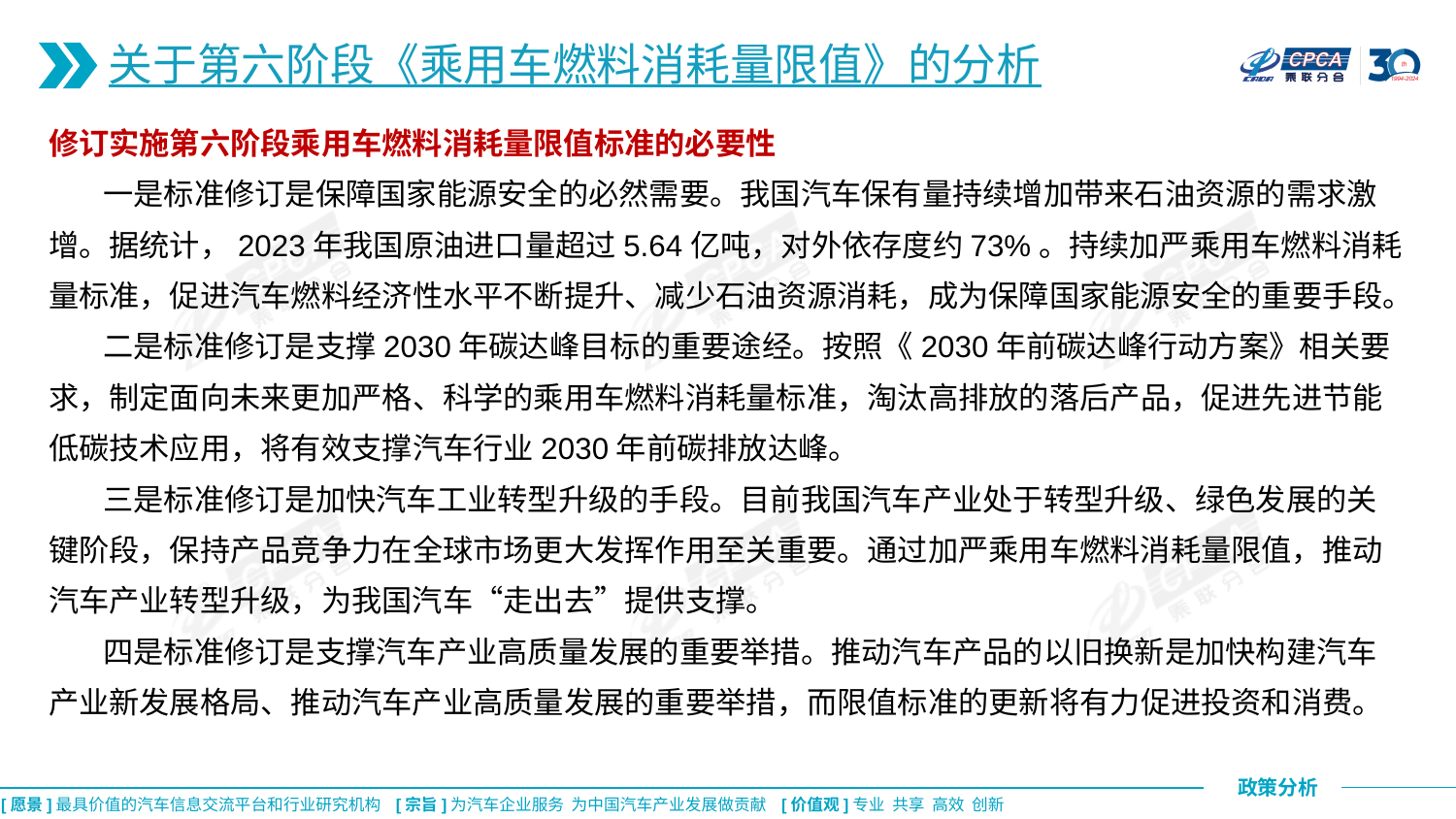

关于第六阶段《乘用车燃料消耗量限值》的分析
修订实施第六阶段乘用车燃料消耗量限值标准的必要性
       一是标准修订是保障国家能源安全的必然需要。我国汽车保有量持续增加带来石油资源的需求激增。据统计，2023年我国原油进口量超过5.64亿吨，对外依存度约73%。持续加严乘用车燃料消耗量标准，促进汽车燃料经济性水平不断提升、减少石油资源消耗，成为保障国家能源安全的重要手段。
       二是标准修订是支撑2030年碳达峰目标的重要途经。按照《2030年前碳达峰行动方案》相关要求，制定面向未来更加严格、科学的乘用车燃料消耗量标准，淘汰高排放的落后产品，促进先进节能低碳技术应用，将有效支撑汽车行业2030年前碳排放达峰。
       三是标准修订是加快汽车工业转型升级的手段。目前我国汽车产业处于转型升级、绿色发展的关键阶段，保持产品竞争力在全球市场更大发挥作用至关重要。通过加严乘用车燃料消耗量限值，推动汽车产业转型升级，为我国汽车“走出去”提供支撑。
       四是标准修订是支撑汽车产业高质量发展的重要举措。推动汽车产品的以旧换新是加快构建汽车产业新发展格局、推动汽车产业高质量发展的重要举措，而限值标准的更新将有力促进投资和消费。